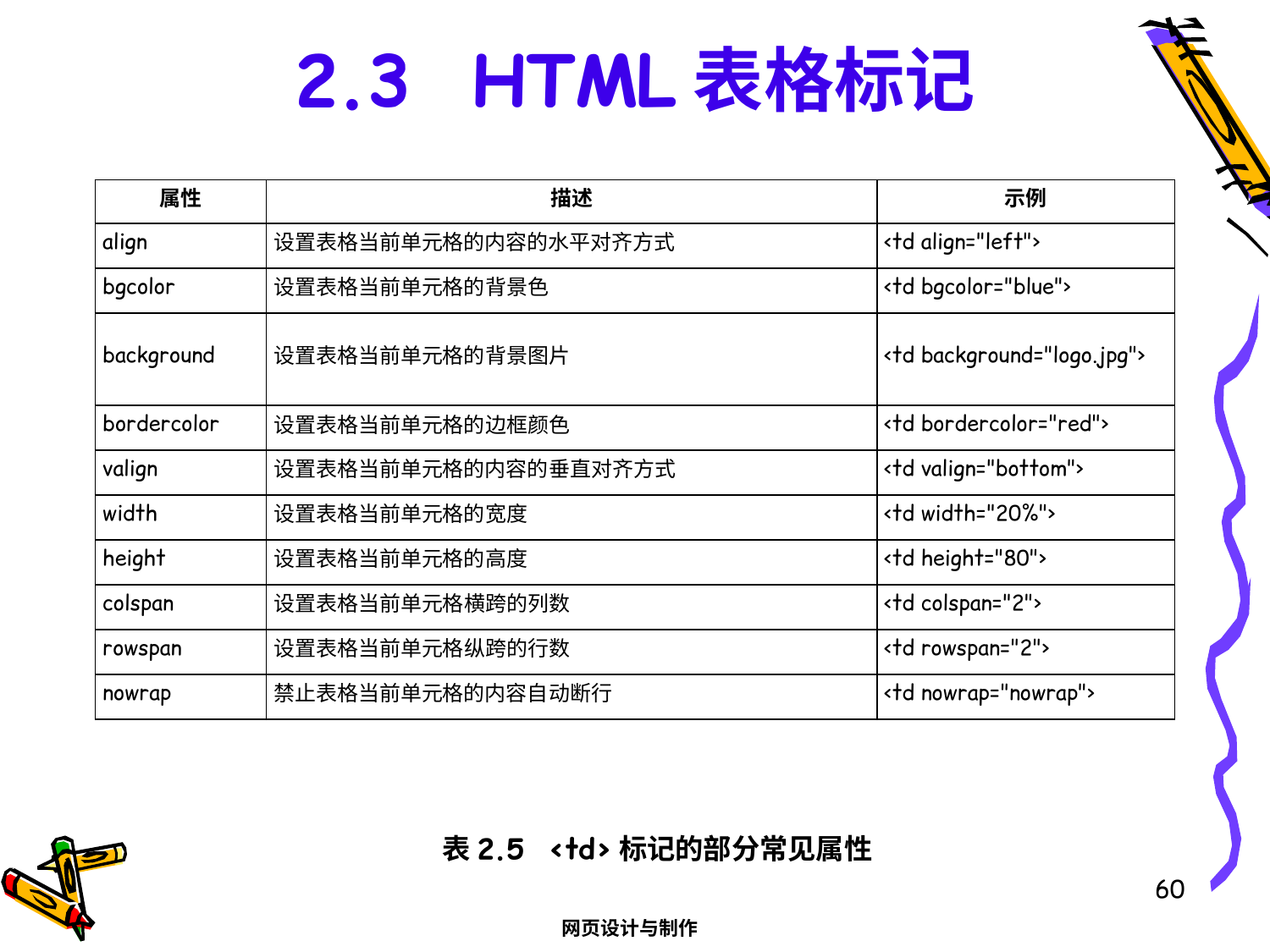

# 2.3  HTML表格标记
| 属性 | 描述 | 示例 |
| --- | --- | --- |
| align | 设置表格当前单元格的内容的水平对齐方式 | <td align="left"> |
| bgcolor | 设置表格当前单元格的背景色 | <td bgcolor="blue"> |
| background | 设置表格当前单元格的背景图片 | <td background="logo.jpg"> |
| bordercolor | 设置表格当前单元格的边框颜色 | <td bordercolor="red"> |
| valign | 设置表格当前单元格的内容的垂直对齐方式 | <td valign="bottom"> |
| width | 设置表格当前单元格的宽度 | <td width="20%"> |
| height | 设置表格当前单元格的高度 | <td height="80"> |
| colspan | 设置表格当前单元格横跨的列数 | <td colspan="2"> |
| rowspan | 设置表格当前单元格纵跨的行数 | <td rowspan="2"> |
| nowrap | 禁止表格当前单元格的内容自动断行 | <td nowrap="nowrap"> |
表2.5  <td>标记的部分常见属性
60
网页设计与制作